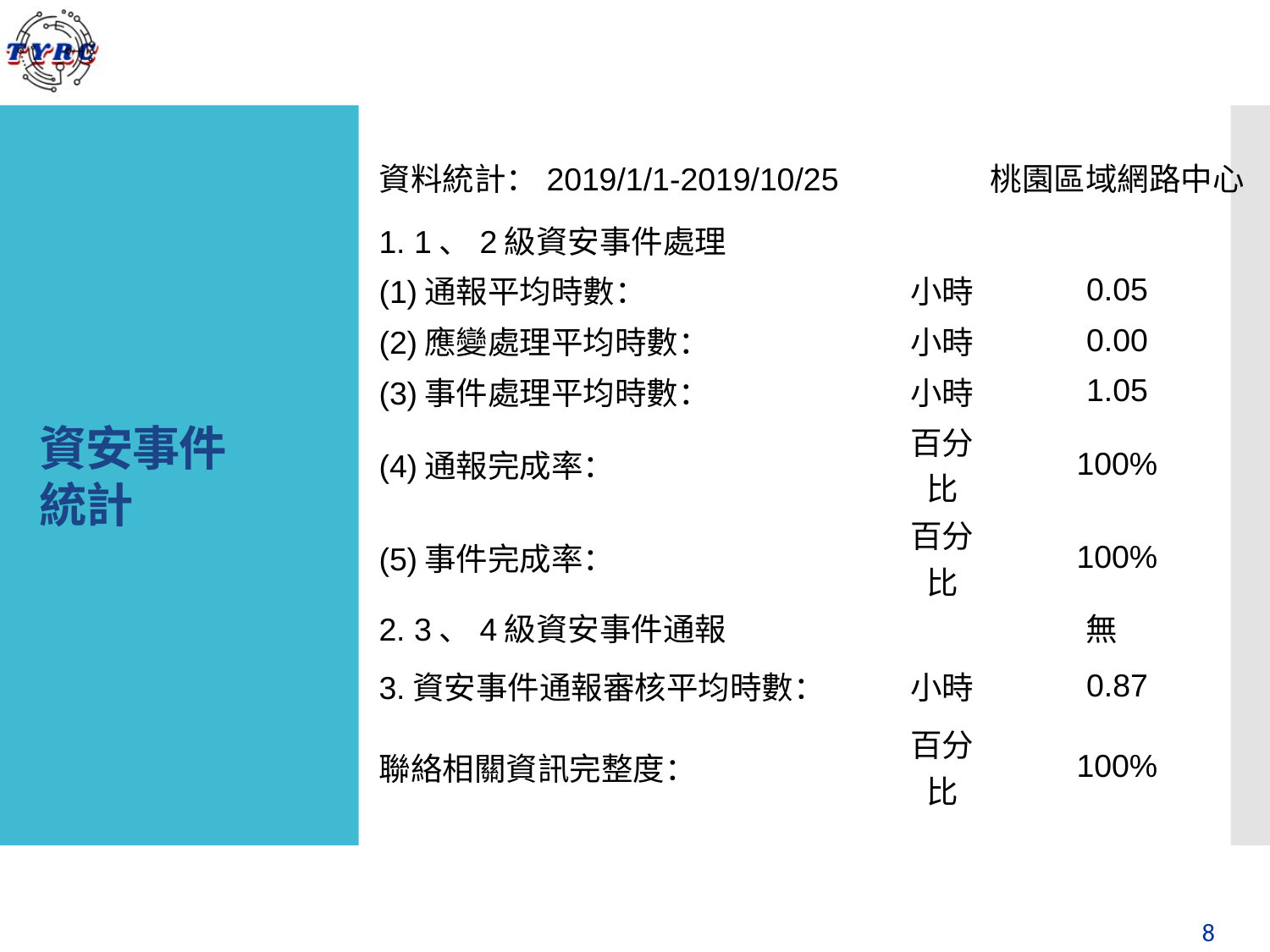

| 資料統計：2019/1/1-2019/10/25 |  | 桃園區域網路中心 |
| --- | --- | --- |
| 1. 1、2級資安事件處理 |  |  |
| (1)通報平均時數： | 小時 | 0.05 |
| (2)應變處理平均時數： | 小時 | 0.00 |
| (3)事件處理平均時數： | 小時 | 1.05 |
| (4)通報完成率： | 百分比 | 100% |
| (5)事件完成率： | 百分比 | 100% |
| 2. 3、4級資安事件通報 |  | 無 |
| 3.資安事件通報審核平均時數： | 小時 | 0.87 |
| 聯絡相關資訊完整度： | 百分比 | 100% |
# 資安事件 統計
8